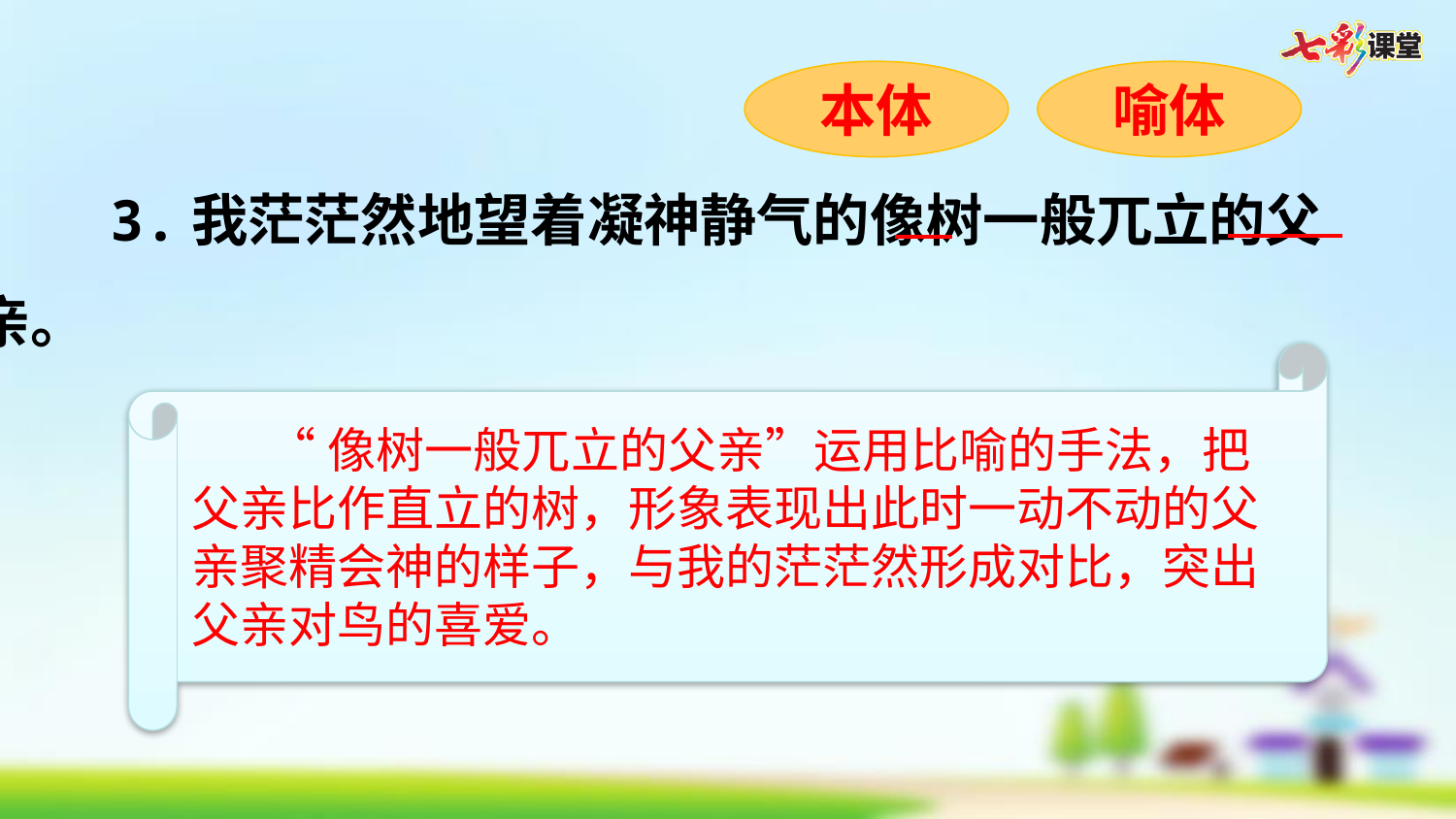

本体
喻体
    3.我茫茫然地望着凝神静气的像树一般兀立的父亲。
（《父亲、树林和鸟》）
       “像树一般兀立的父亲”运用比喻的手法，把父亲比作直立的树，形象表现出此时一动不动的父亲聚精会神的样子，与我的茫茫然形成对比，突出父亲对鸟的喜爱。